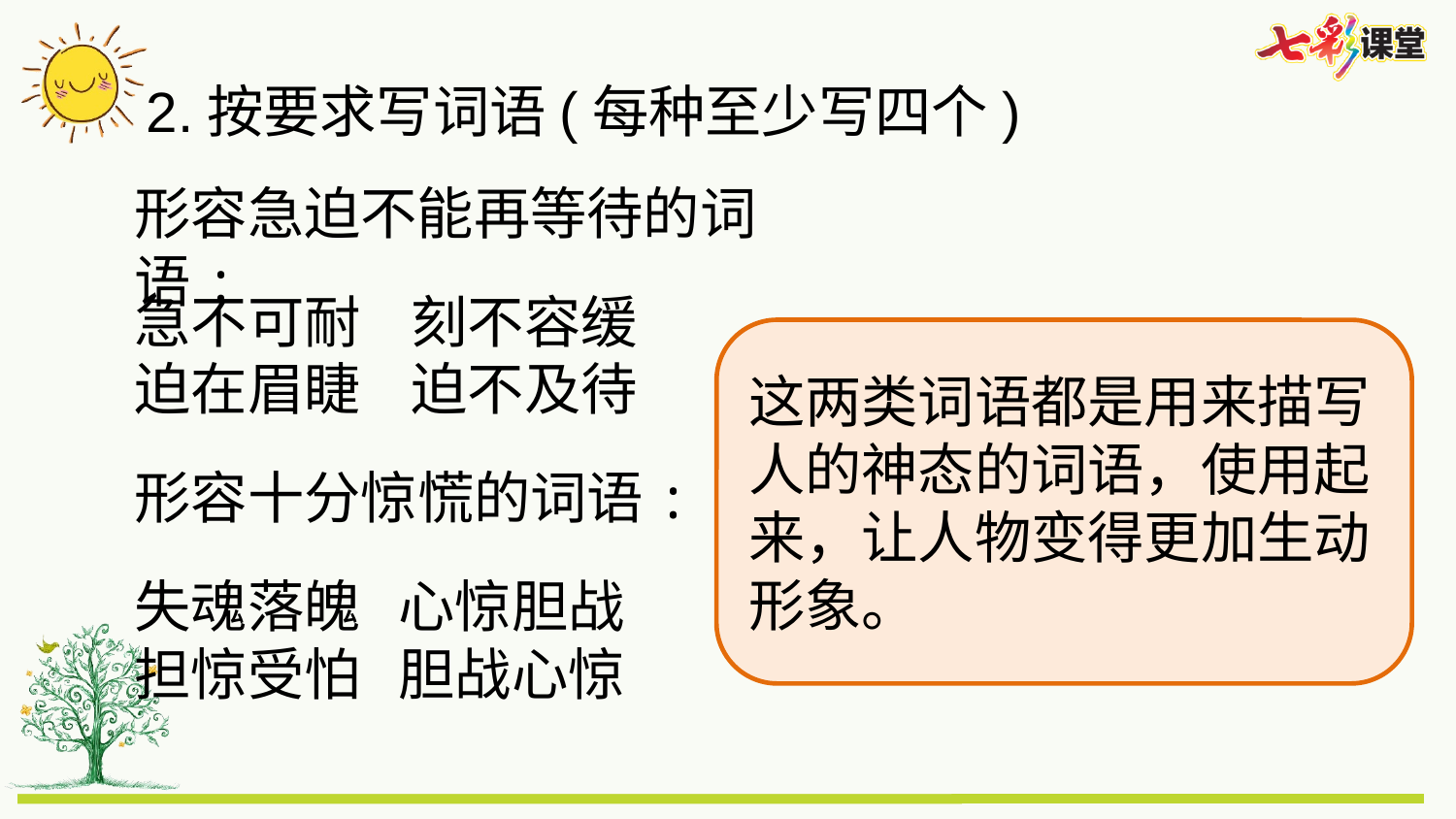

2.按要求写词语(每种至少写四个)
形容急迫不能再等待的词语:
急不可耐    刻不容缓
迫在眉睫    迫不及待
这两类词语都是用来描写人的神态的词语，使用起来，让人物变得更加生动形象。
形容十分惊慌的词语:
失魂落魄   心惊胆战
担惊受怕   胆战心惊